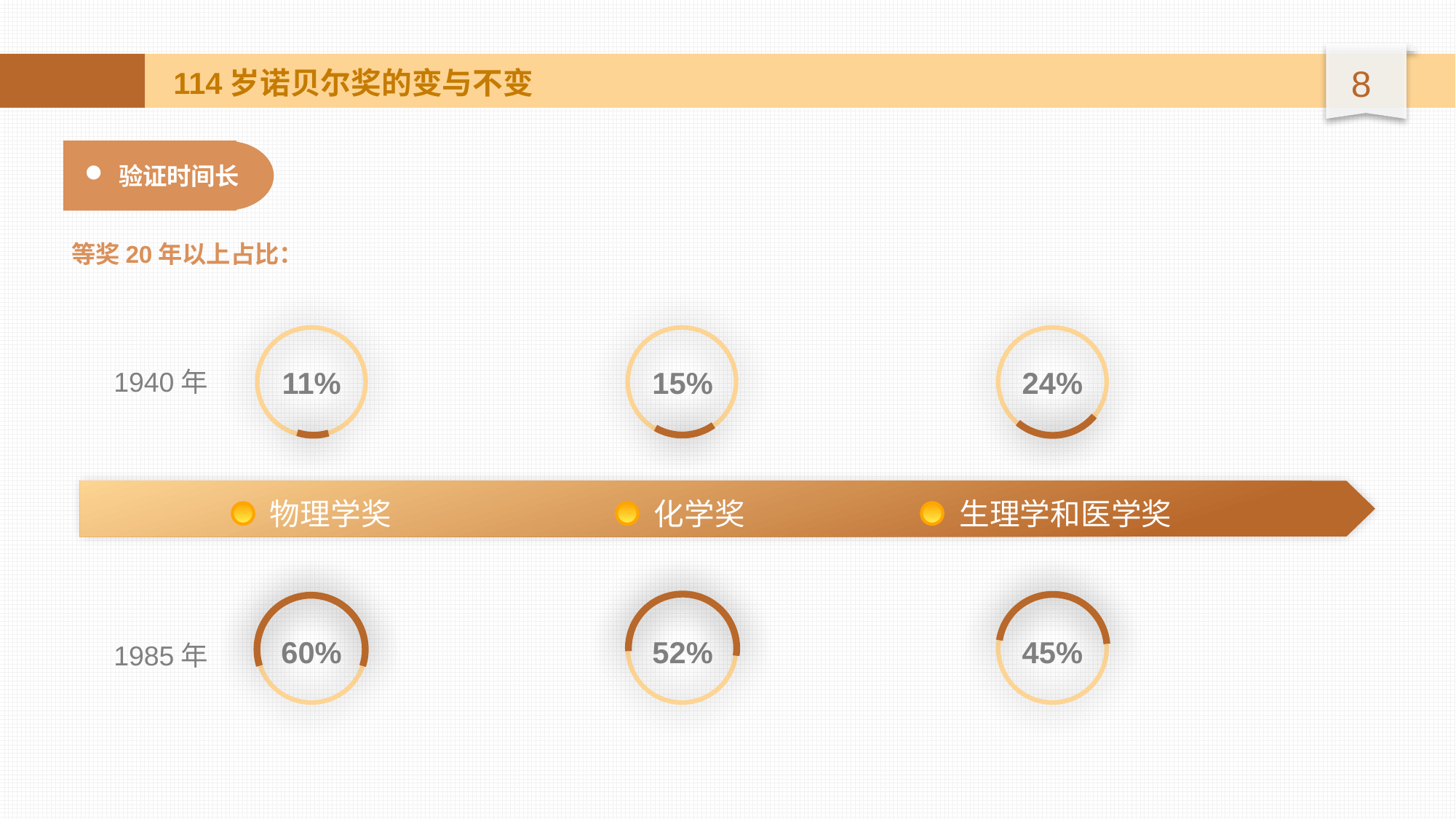

114岁诺贝尔奖的变与不变

验证时间长
等奖20年以上占比：

11%
15%
24%
1940年

物理学奖

化学奖

生理学和医学奖

60%
52%
45%
1985年